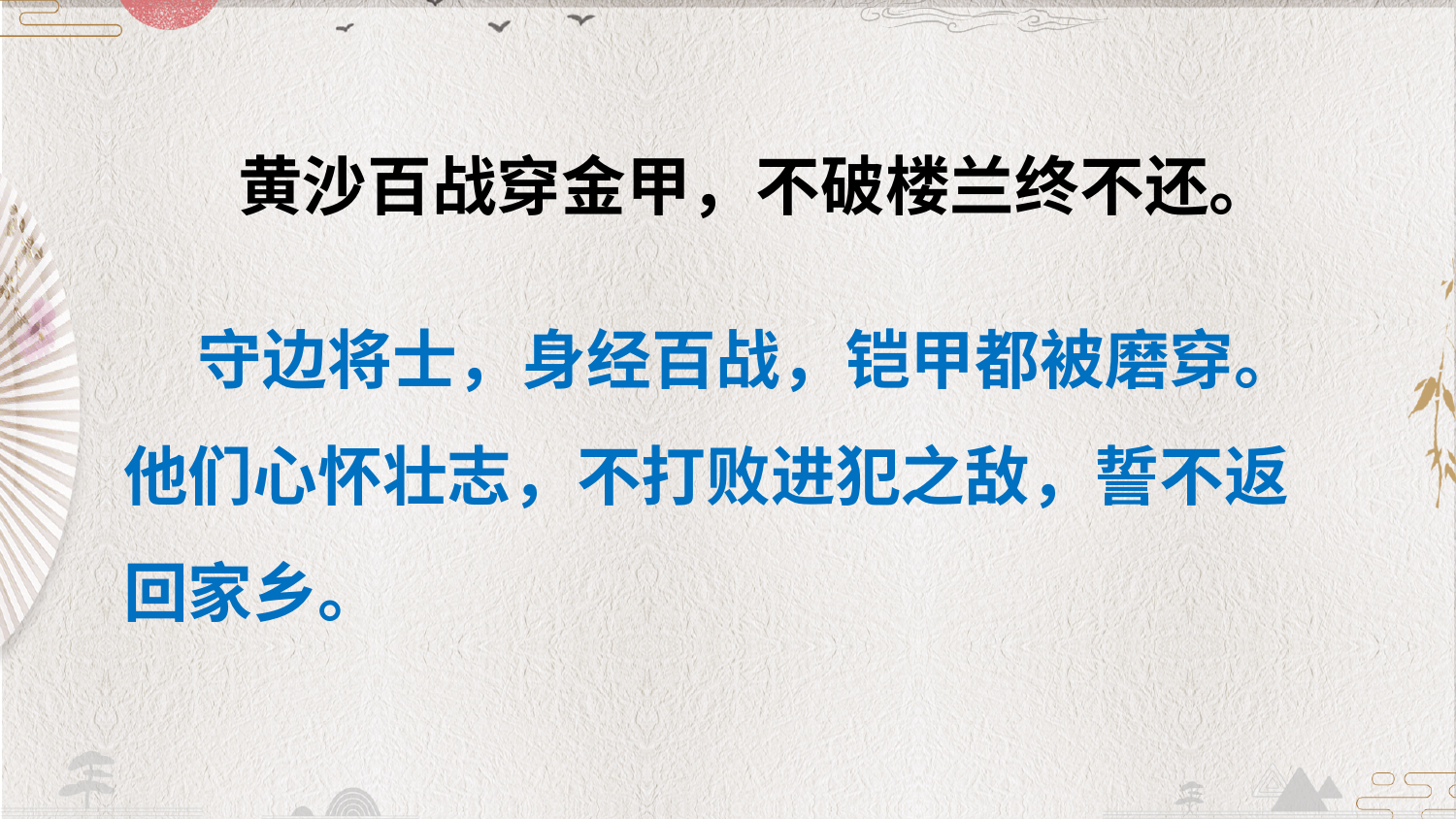

黄沙百战穿金甲，不破楼兰终不还。
    守边将士，身经百战，铠甲都被磨穿。他们心怀壮志，不打败进犯之敌，誓不返回家乡。